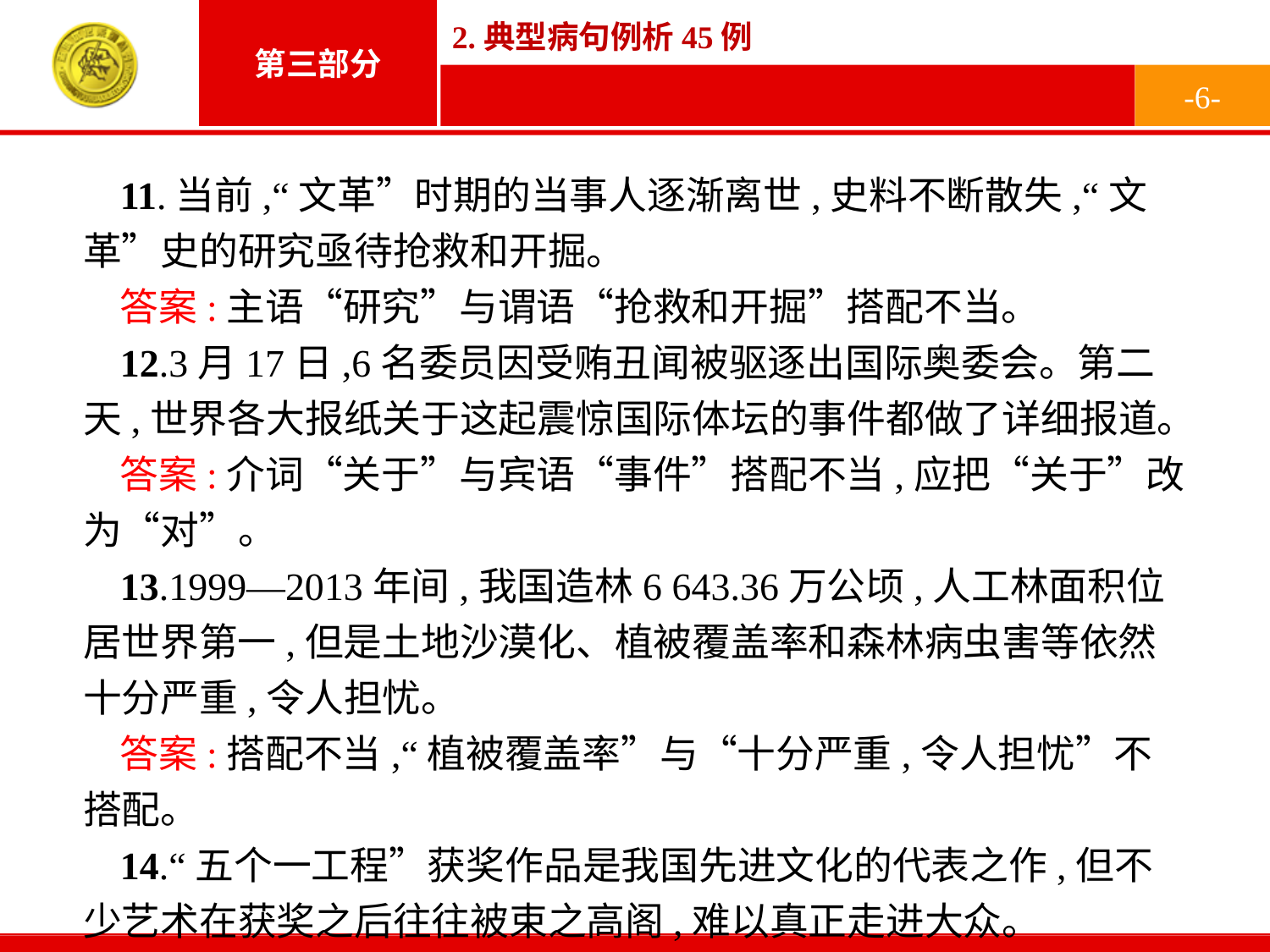

-6-
11.当前,“文革”时期的当事人逐渐离世,史料不断散失,“文革”史的研究亟待抢救和开掘。
答案:主语“研究”与谓语“抢救和开掘”搭配不当。
12.3月17日,6名委员因受贿丑闻被驱逐出国际奥委会。第二天,世界各大报纸关于这起震惊国际体坛的事件都做了详细报道。
答案:介词“关于”与宾语“事件”搭配不当,应把“关于”改为“对”。
13.1999—2013年间,我国造林6 643.36万公顷,人工林面积位居世界第一,但是土地沙漠化、植被覆盖率和森林病虫害等依然十分严重,令人担忧。
答案:搭配不当,“植被覆盖率”与“十分严重,令人担忧”不搭配。
14.“五个一工程”获奖作品是我国先进文化的代表之作,但不少艺术在获奖之后往往被束之高阁,难以真正走进大众。
答案:搭配不当,“艺术作品”和“束之高阁”才能搭配。